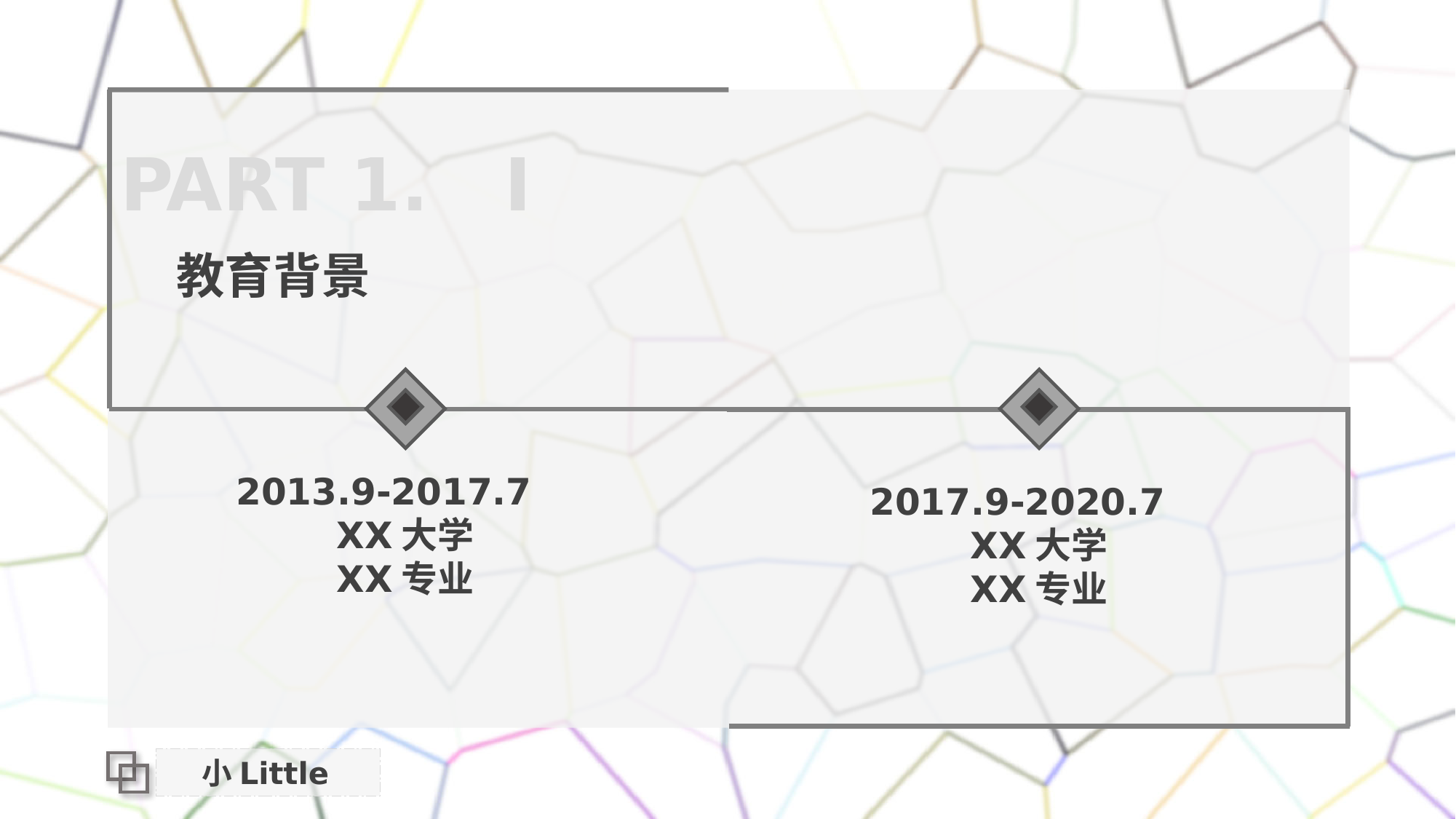

PART 1.   I
教育背景

2013.9-2017.7
XX大学
XX专业
2017.9-2020.7
XX大学
XX专业